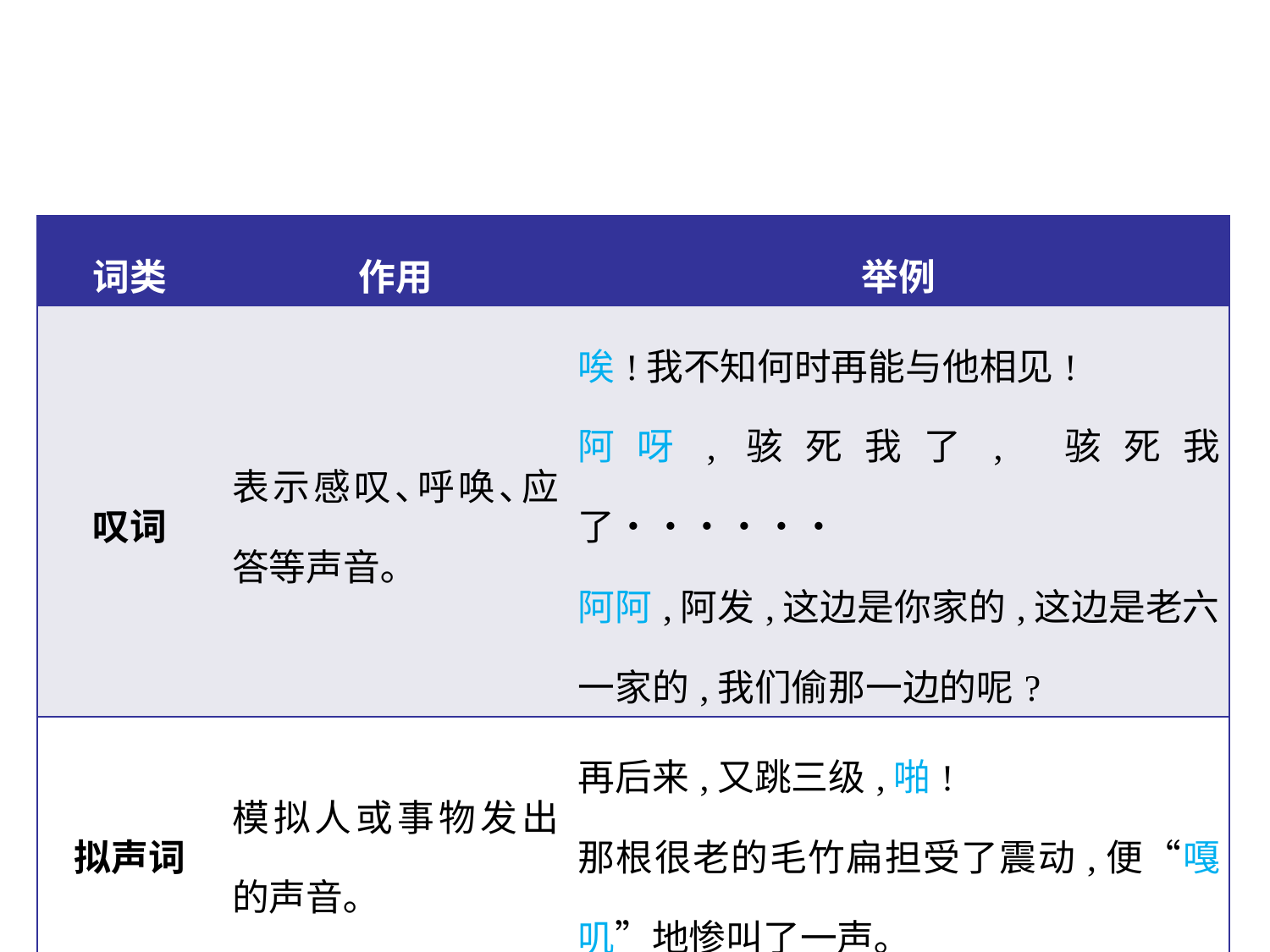

| 词类 | 作用 | 举例 |
| --- | --- | --- |
| 叹词 | 表示感叹､呼唤､应答等声音｡ | 唉!我不知何时再能与他相见! 阿呀,骇死我了, 骇死我了•••••• 阿阿,阿发,这边是你家的,这边是老六一家的,我们偷那一边的呢? |
| 拟声词 | 模拟人或事物发出的声音｡ | 再后来,又跳三级,啪! 那根很老的毛竹扁担受了震动,便“嘎叽”地惨叫了一声｡ |